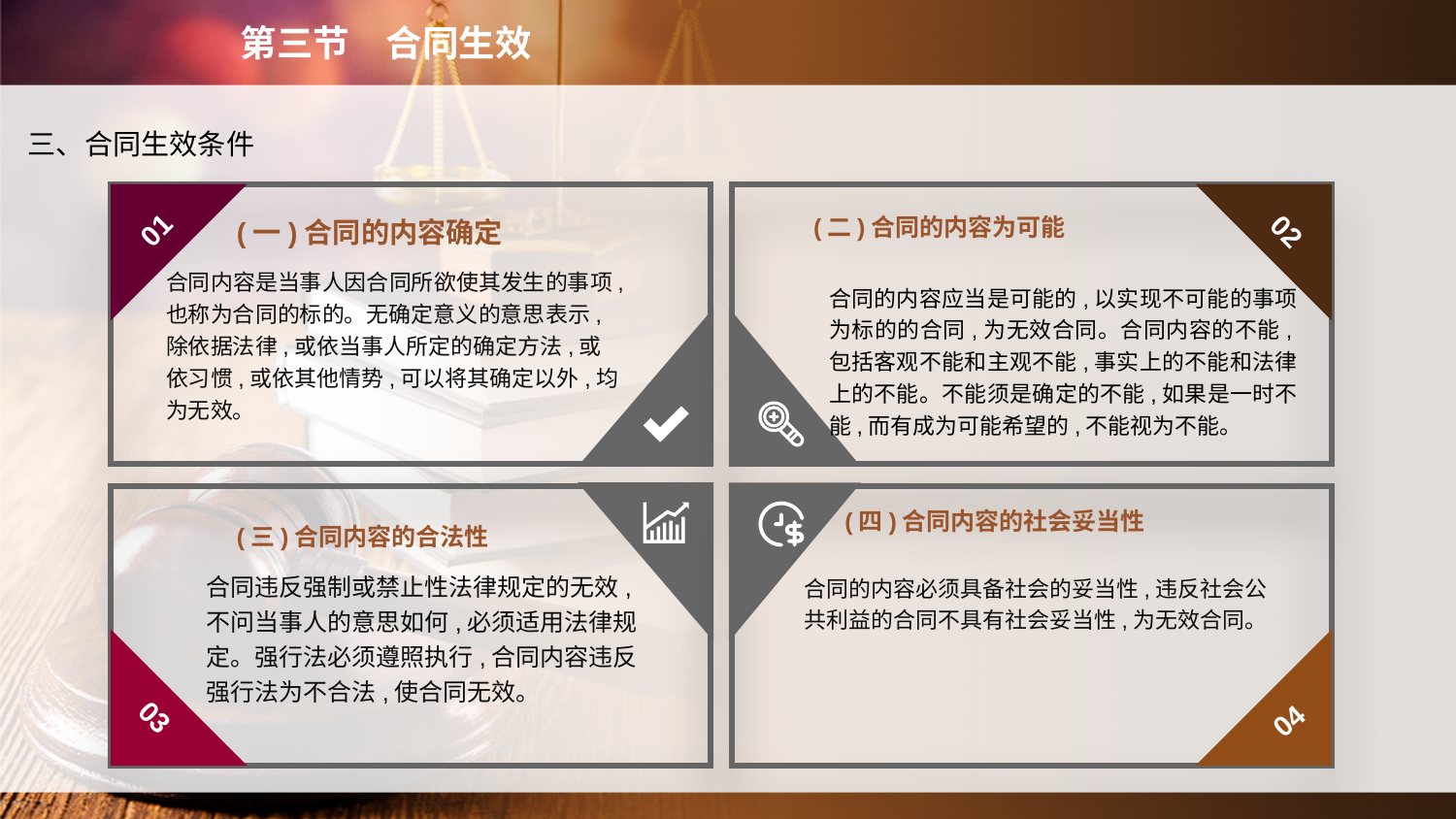

第三节　合同生效
三、合同生效条件

(二)合同的内容为可能
01
02
(一)合同的内容确定
合同内容是当事人因合同所欲使其发生的事项,也称为合同的标的。无确定意义的意思表示,除依据法律,或依当事人所定的确定方法,或依习惯,或依其他情势,可以将其确定以外,均为无效。
合同的内容应当是可能的,以实现不可能的事项为标的的合同,为无效合同。合同内容的不能,包括客观不能和主观不能,事实上的不能和法律上的不能。不能须是确定的不能,如果是一时不能,而有成为可能希望的,不能视为不能。

(四)合同内容的社会妥当性

(三)合同内容的合法性
合同违反强制或禁止性法律规定的无效,不问当事人的意思如何,必须适用法律规定。强行法必须遵照执行,合同内容违反强行法为不合法,使合同无效。
合同的内容必须具备社会的妥当性,违反社会公共利益的合同不具有社会妥当性,为无效合同。

03
04